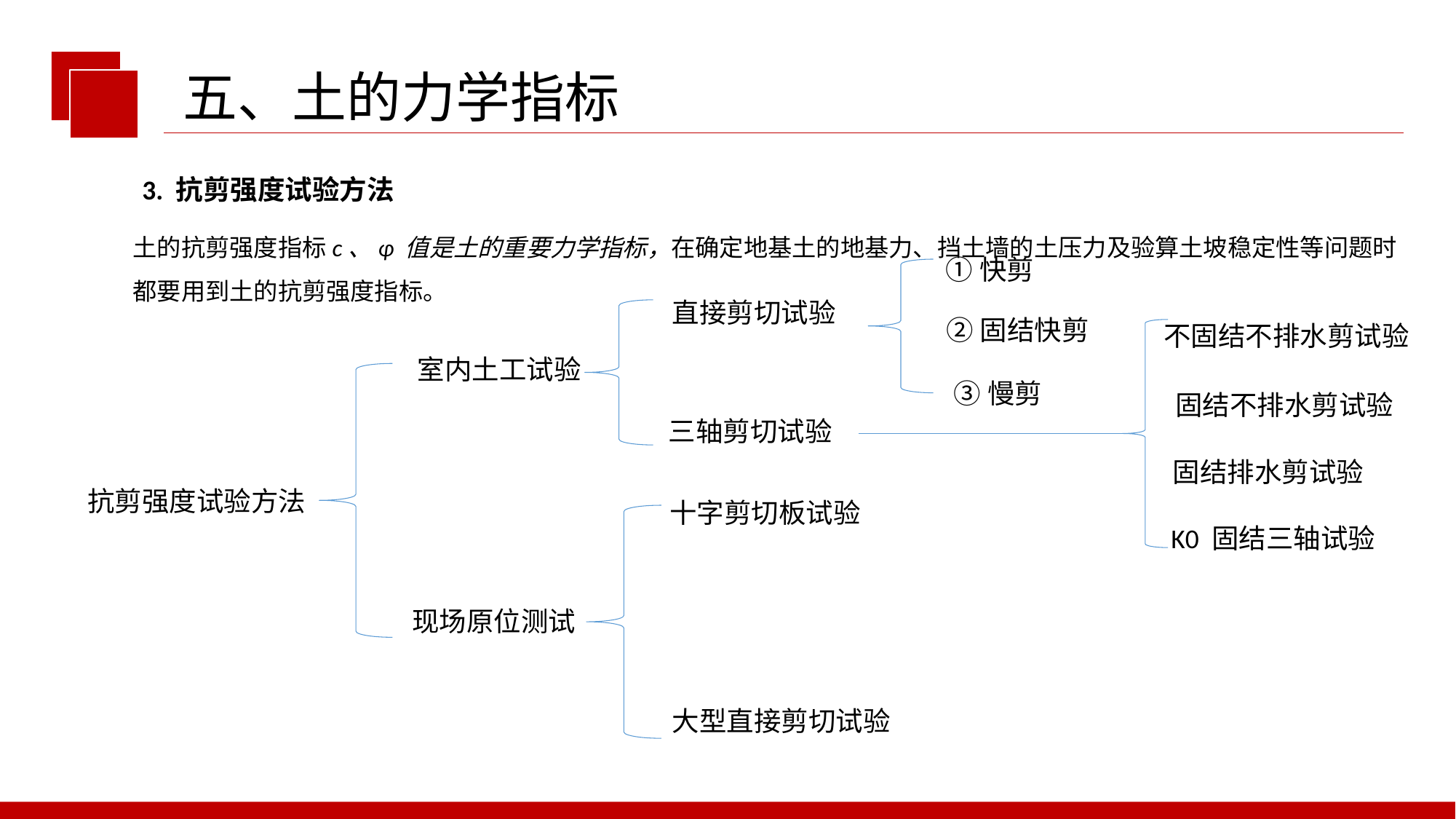

五、土的力学指标

3. 抗剪强度试验方法
土的抗剪强度指标c、φ 值是土的重要力学指标，在确定地基土的地基力、挡土墙的土压力及验算土坡稳定性等问题时都要用到土的抗剪强度指标。
①快剪

直接剪切试验

②固结快剪
不固结不排水剪试验

室内土工试验

③慢剪
固结不排水剪试验
三轴剪切试验
固结排水剪试验
抗剪强度试验方法
十字剪切板试验

K0 固结三轴试验
现场原位测试
大型直接剪切试验